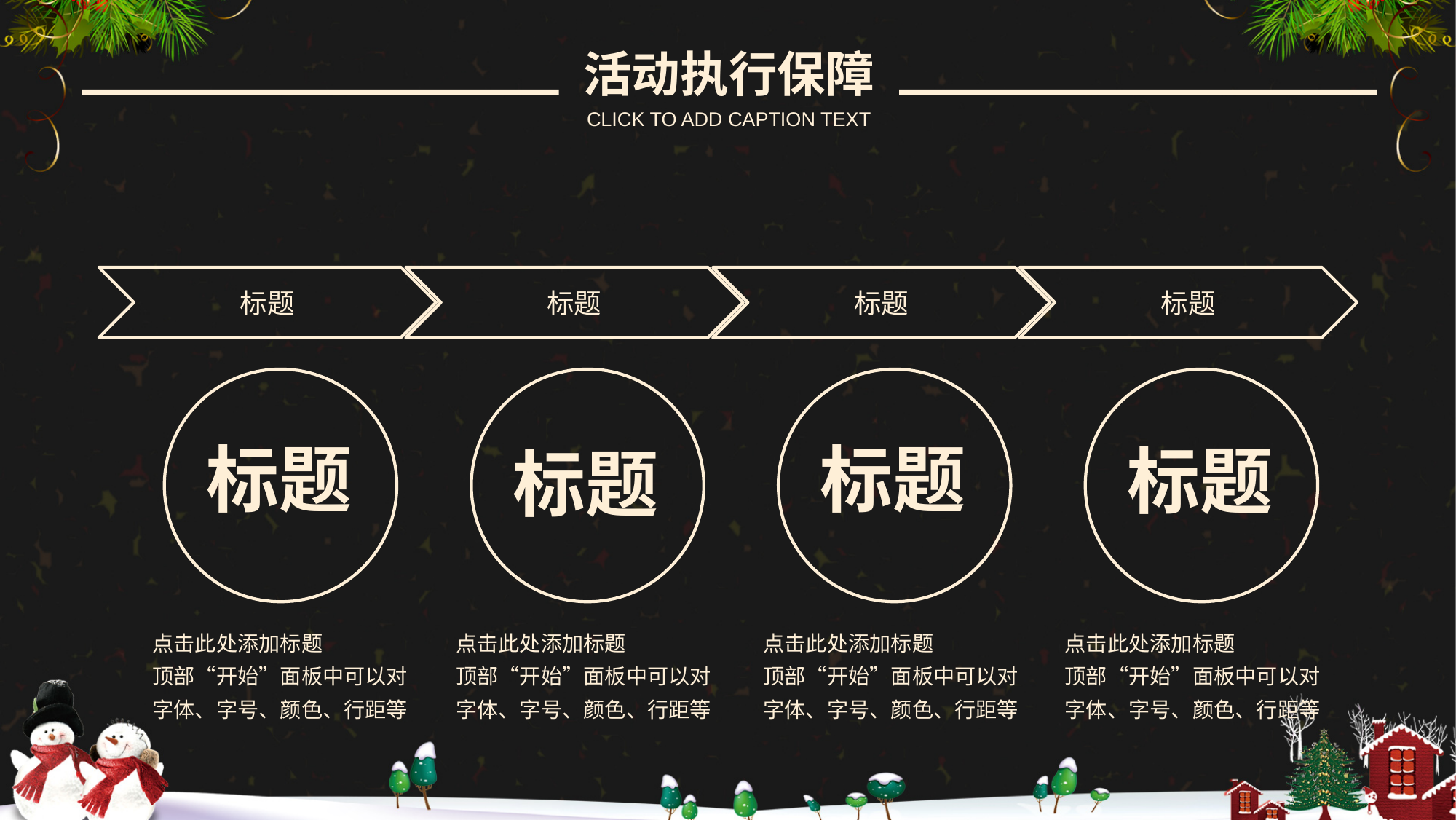

活动执行保障

CLICK TO ADD CAPTION TEXT
标题
标题
标题
标题

标题
标题
标题
标题
点击此处添加标题
顶部“开始”面板中可以对字体、字号、颜色、行距等
点击此处添加标题
顶部“开始”面板中可以对字体、字号、颜色、行距等
点击此处添加标题
顶部“开始”面板中可以对字体、字号、颜色、行距等
点击此处添加标题
顶部“开始”面板中可以对字体、字号、颜色、行距等